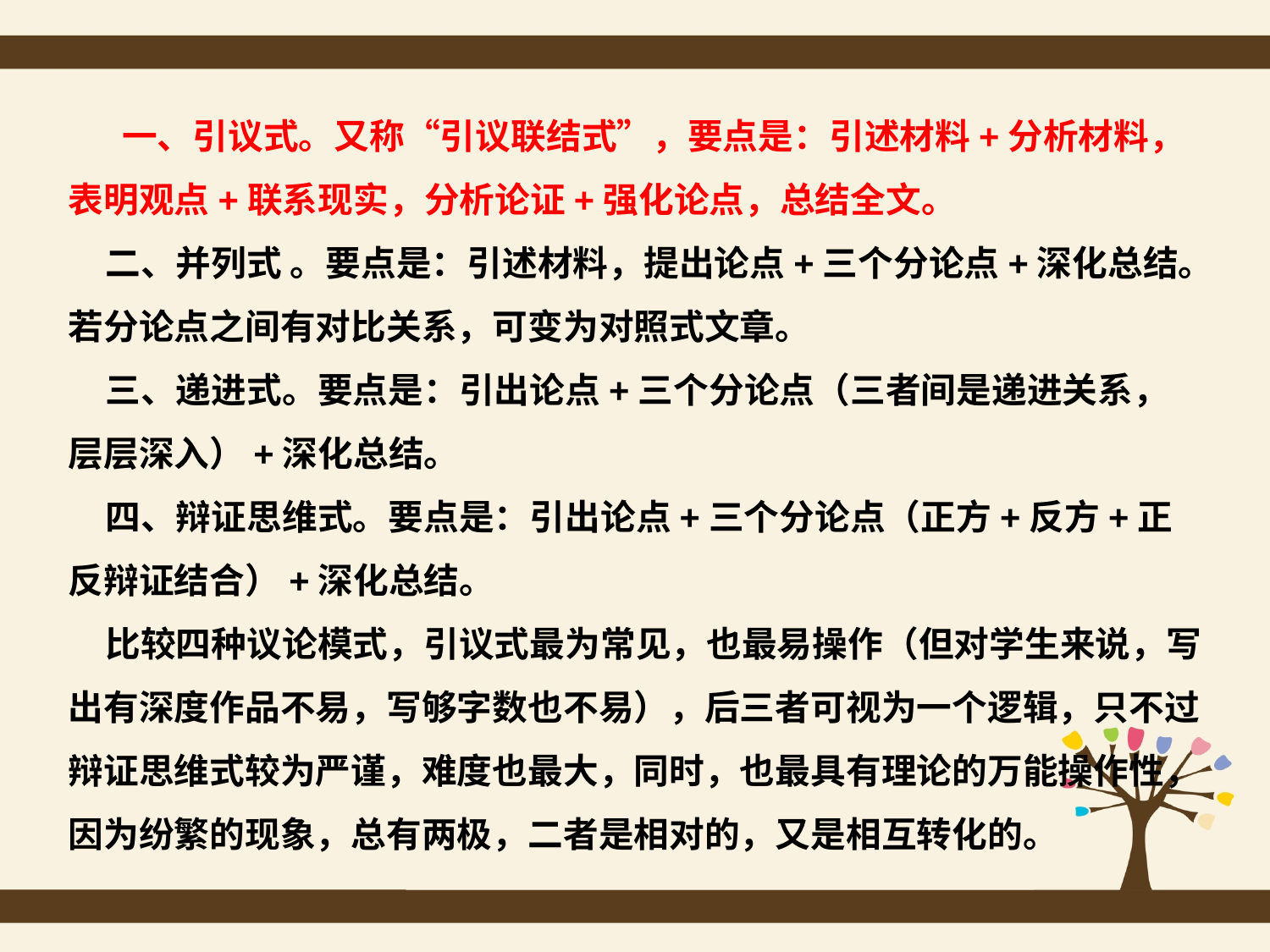

一、引议式。又称“引议联结式”，要点是：引述材料+分析材料，表明观点+联系现实，分析论证+强化论点，总结全文。
二、并列式 。要点是：引述材料，提出论点+三个分论点+深化总结。若分论点之间有对比关系，可变为对照式文章。
三、递进式。要点是：引出论点+三个分论点（三者间是递进关系，层层深入）+深化总结。
四、辩证思维式。要点是：引出论点+三个分论点（正方+反方+正反辩证结合）+深化总结。
比较四种议论模式，引议式最为常见，也最易操作（但对学生来说，写出有深度作品不易，写够字数也不易），后三者可视为一个逻辑，只不过辩证思维式较为严谨，难度也最大，同时，也最具有理论的万能操作性，因为纷繁的现象，总有两极，二者是相对的，又是相互转化的。